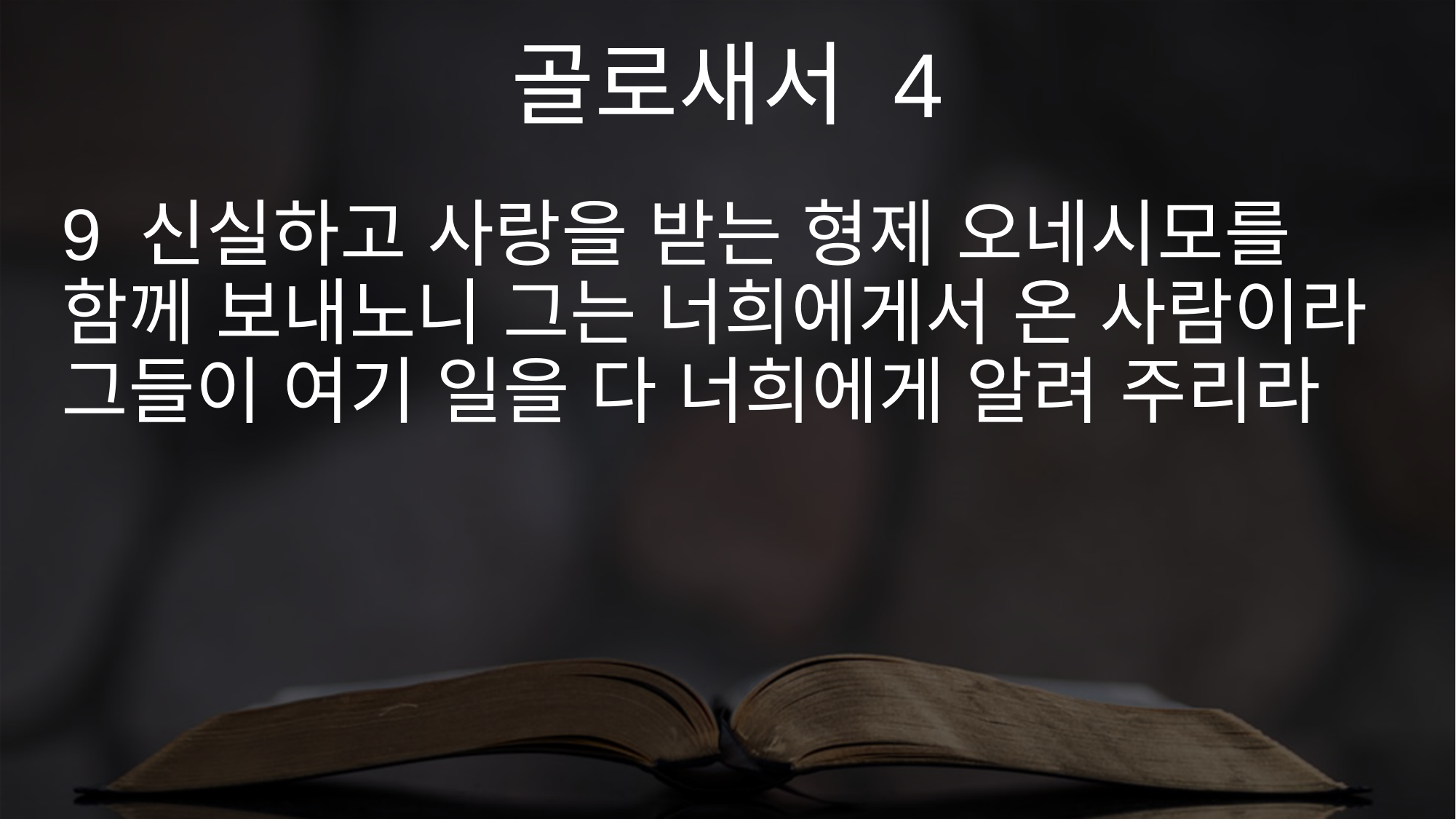

골로새서 4
9 신실하고 사랑을 받는 형제 오네시모를 함께 보내노니 그는 너희에게서 온 사람이라 그들이 여기 일을 다 너희에게 알려 주리라